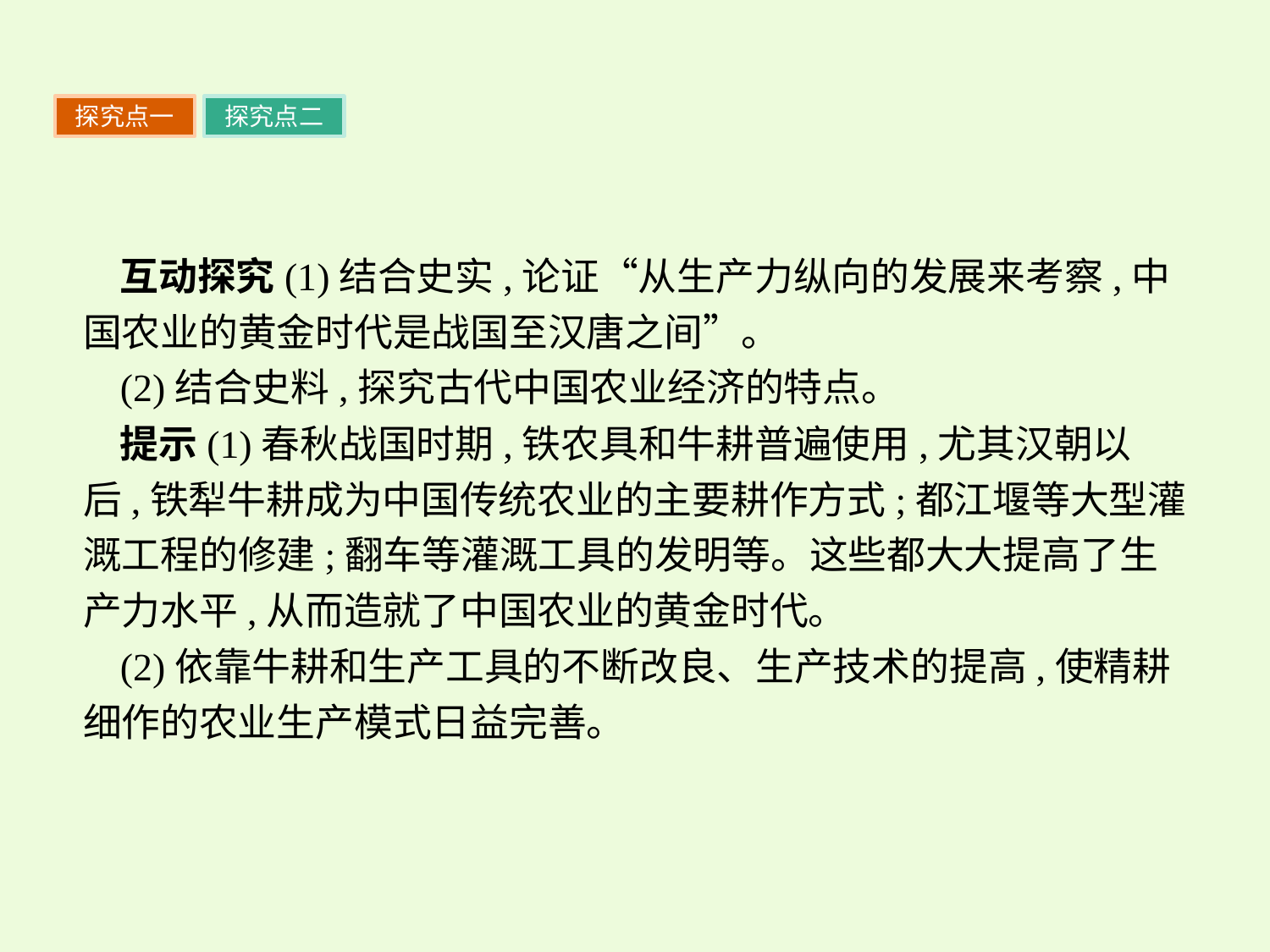

探究点一
探究点二
互动探究(1)结合史实,论证“从生产力纵向的发展来考察,中国农业的黄金时代是战国至汉唐之间”。
(2)结合史料,探究古代中国农业经济的特点。
提示(1)春秋战国时期,铁农具和牛耕普遍使用,尤其汉朝以后,铁犁牛耕成为中国传统农业的主要耕作方式;都江堰等大型灌溉工程的修建;翻车等灌溉工具的发明等。这些都大大提高了生产力水平,从而造就了中国农业的黄金时代。
(2)依靠牛耕和生产工具的不断改良、生产技术的提高,使精耕细作的农业生产模式日益完善。